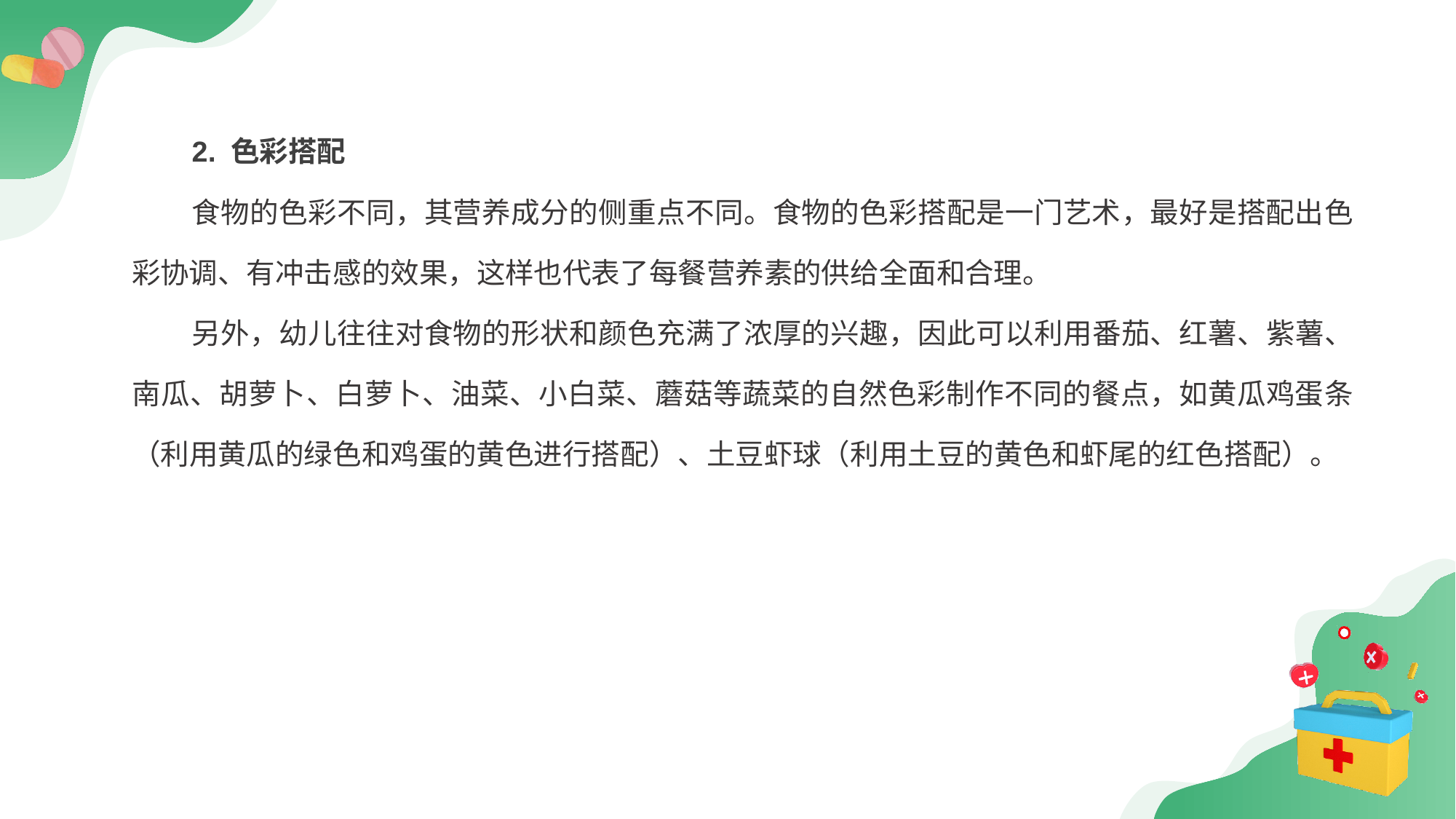

2. 色彩搭配
食物的色彩不同，其营养成分的侧重点不同。食物的色彩搭配是一门艺术，最好是搭配出色彩协调、有冲击感的效果，这样也代表了每餐营养素的供给全面和合理。
另外，幼儿往往对食物的形状和颜色充满了浓厚的兴趣，因此可以利用番茄、红薯、紫薯、南瓜、胡萝卜、白萝卜、油菜、小白菜、蘑菇等蔬菜的自然色彩制作不同的餐点，如黄瓜鸡蛋条（利用黄瓜的绿色和鸡蛋的黄色进行搭配）、土豆虾球（利用土豆的黄色和虾尾的红色搭配）。